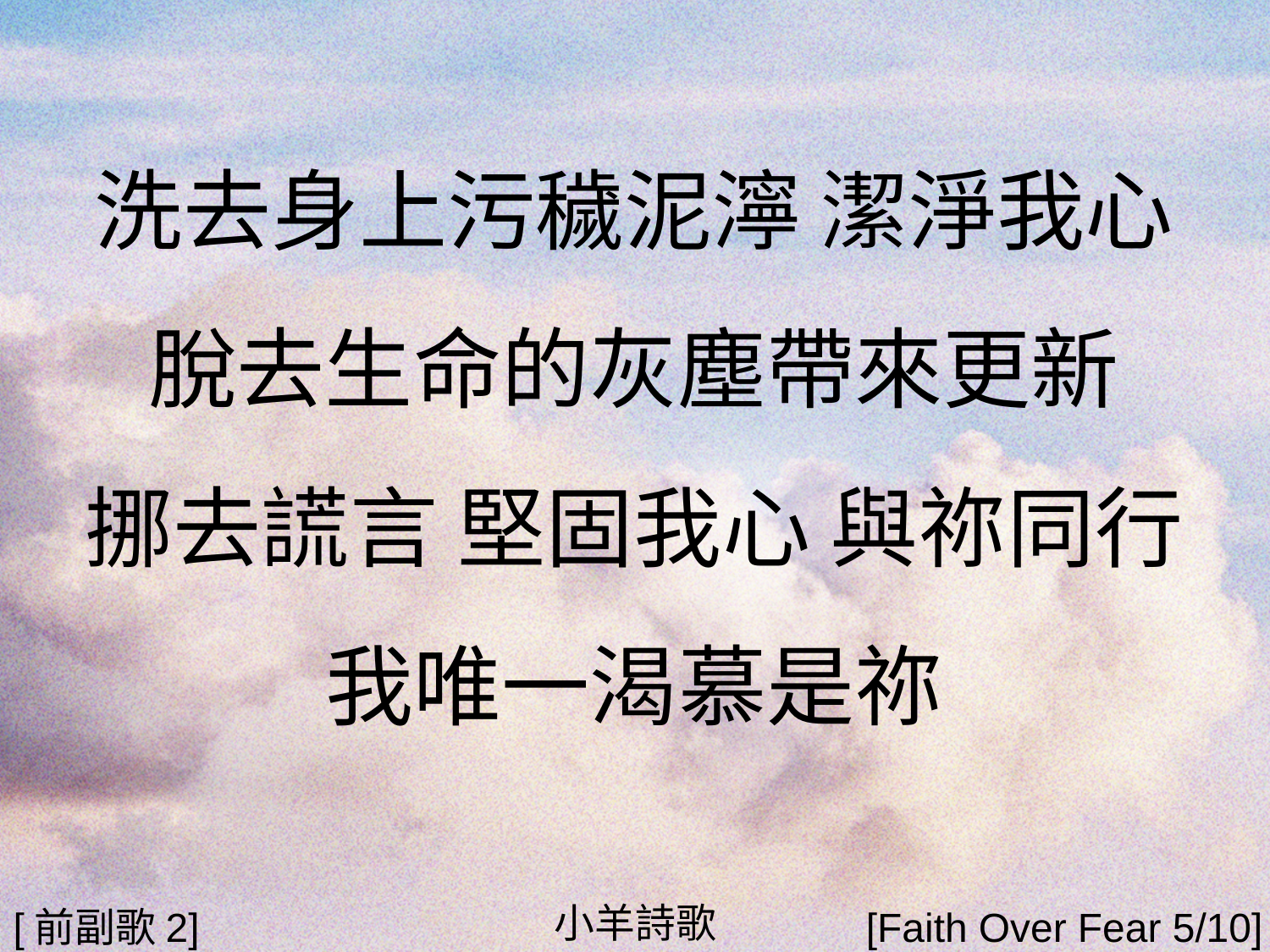

洗去身上污穢泥濘 潔淨我心
脫去生命的灰塵帶來更新
挪去謊言 堅固我心 與祢同行
我唯一渴慕是祢
#

小羊詩歌
[前副歌2]
[Faith Over Fear 5/10]